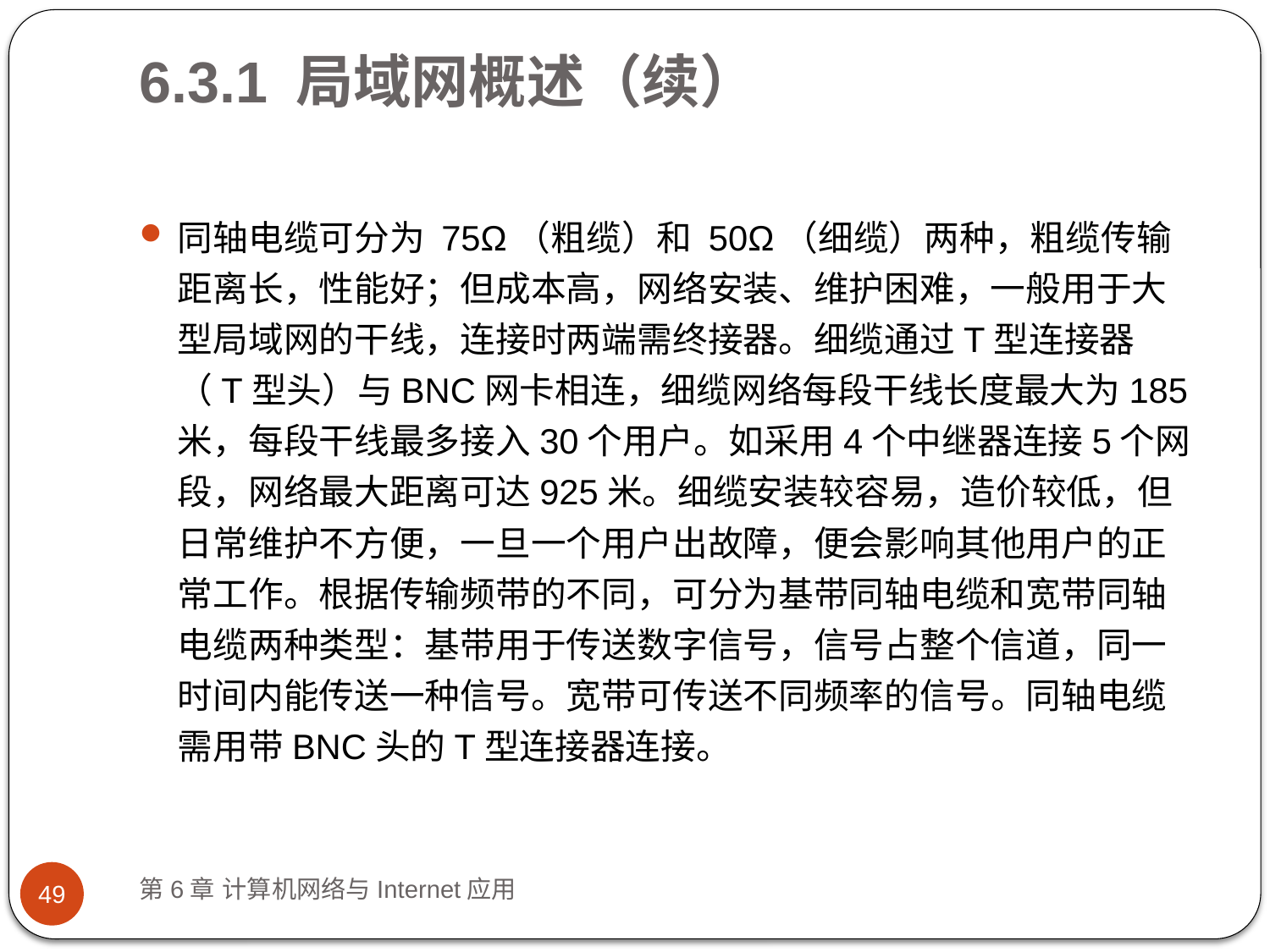

# 6.3.1 局域网概述（续）
同轴电缆可分为 75Ω（粗缆）和 50Ω（细缆）两种，粗缆传输距离长，性能好；但成本高，网络安装、维护困难，一般用于大型局域网的干线，连接时两端需终接器。细缆通过T型连接器（T型头）与BNC网卡相连，细缆网络每段干线长度最大为185米，每段干线最多接入30个用户。如采用4个中继器连接5个网段，网络最大距离可达925米。细缆安装较容易，造价较低，但日常维护不方便，一旦一个用户出故障，便会影响其他用户的正常工作。根据传输频带的不同，可分为基带同轴电缆和宽带同轴电缆两种类型：基带用于传送数字信号，信号占整个信道，同一时间内能传送一种信号。宽带可传送不同频率的信号。同轴电缆需用带BNC头的T型连接器连接。

第6章 计算机网络与Internet应用
49